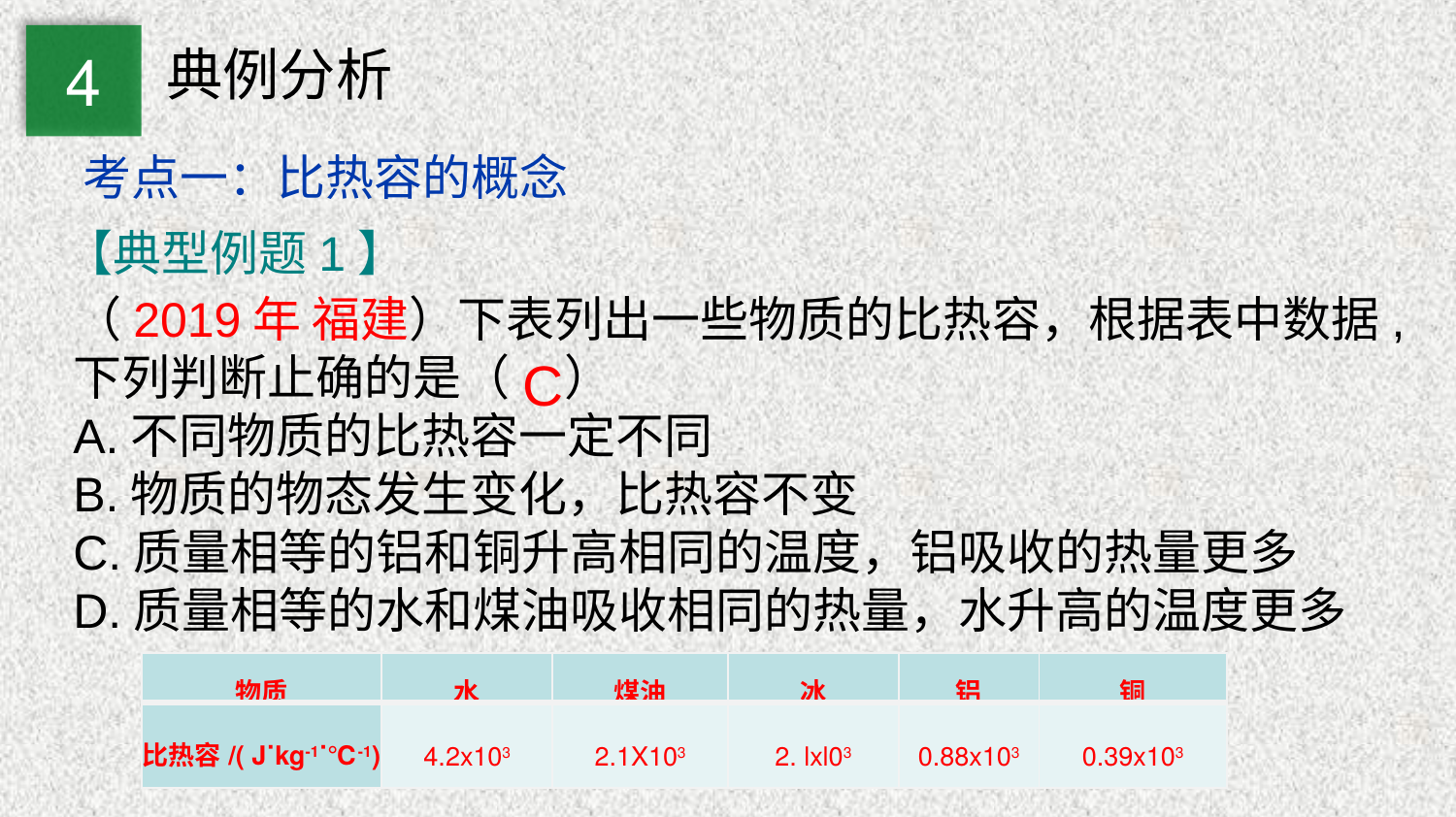

典例分析
4
考点一：比热容的概念
【典型例题1】
（2019年 福建）下表列出一些物质的比热容，根据表中数据,下列判断止确的是（     ）
A.不同物质的比热容一定不同
B.物质的物态发生变化，比热容不变
C.质量相等的铝和铜升高相同的温度，铝吸收的热量更多
D.质量相等的水和煤油吸收相同的热量，水升高的温度更多
C
| 物质 | 水 | 煤油 | 冰 | 铝 | 铜 |
| --- | --- | --- | --- | --- | --- |
| 比热容/( J˙kg-1˙℃-1) | 4.2x103 | 2.1X103 | 2. lxl03 | 0.88x103 | 0.39x103 |